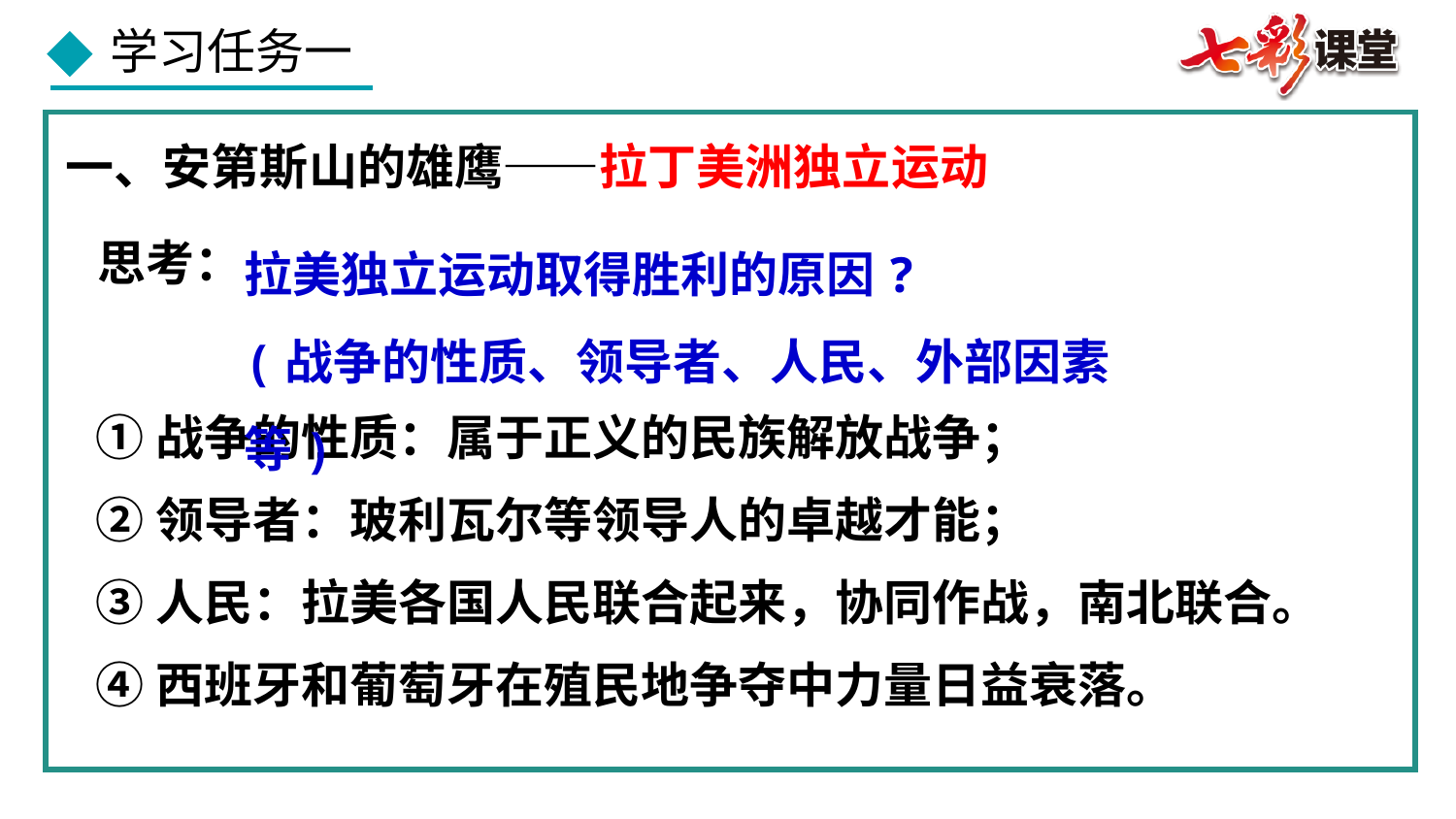

一、安第斯山的雄鹰——拉丁美洲独立运动
拉美独立运动取得胜利的原因?
(战争的性质、领导者、人民、外部因素等)
思考：
①战争的性质：属于正义的民族解放战争；
②领导者：玻利瓦尔等领导人的卓越才能；
③人民：拉美各国人民联合起来，协同作战，南北联合。
④西班牙和葡萄牙在殖民地争夺中力量日益衰落。